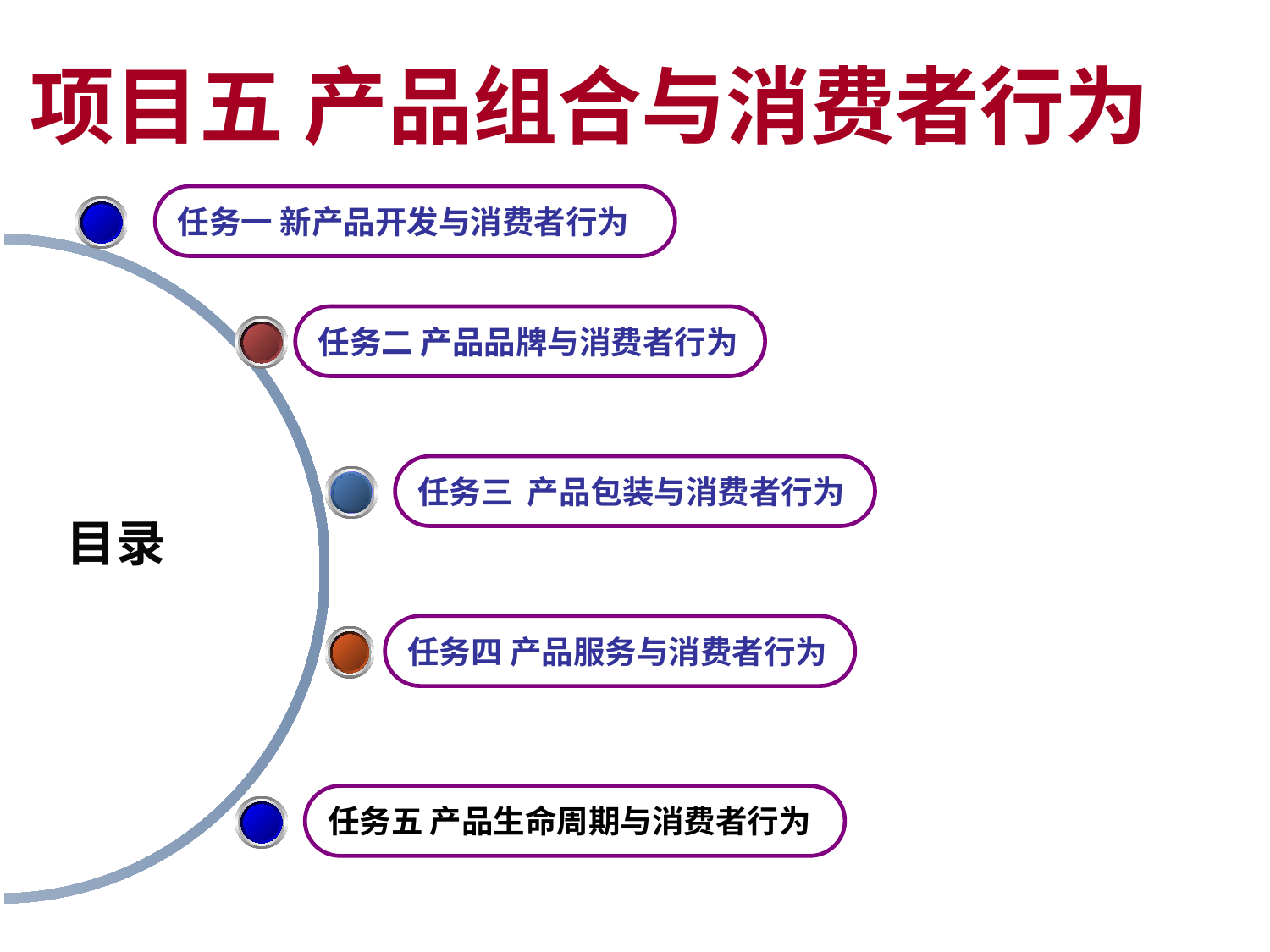

项目五 产品组合与消费者行为
任务一 新产品开发与消费者行为

任务二 产品品牌与消费者行为

任务三  产品包装与消费者行为

目录
任务四 产品服务与消费者行为

任务五 产品生命周期与消费者行为